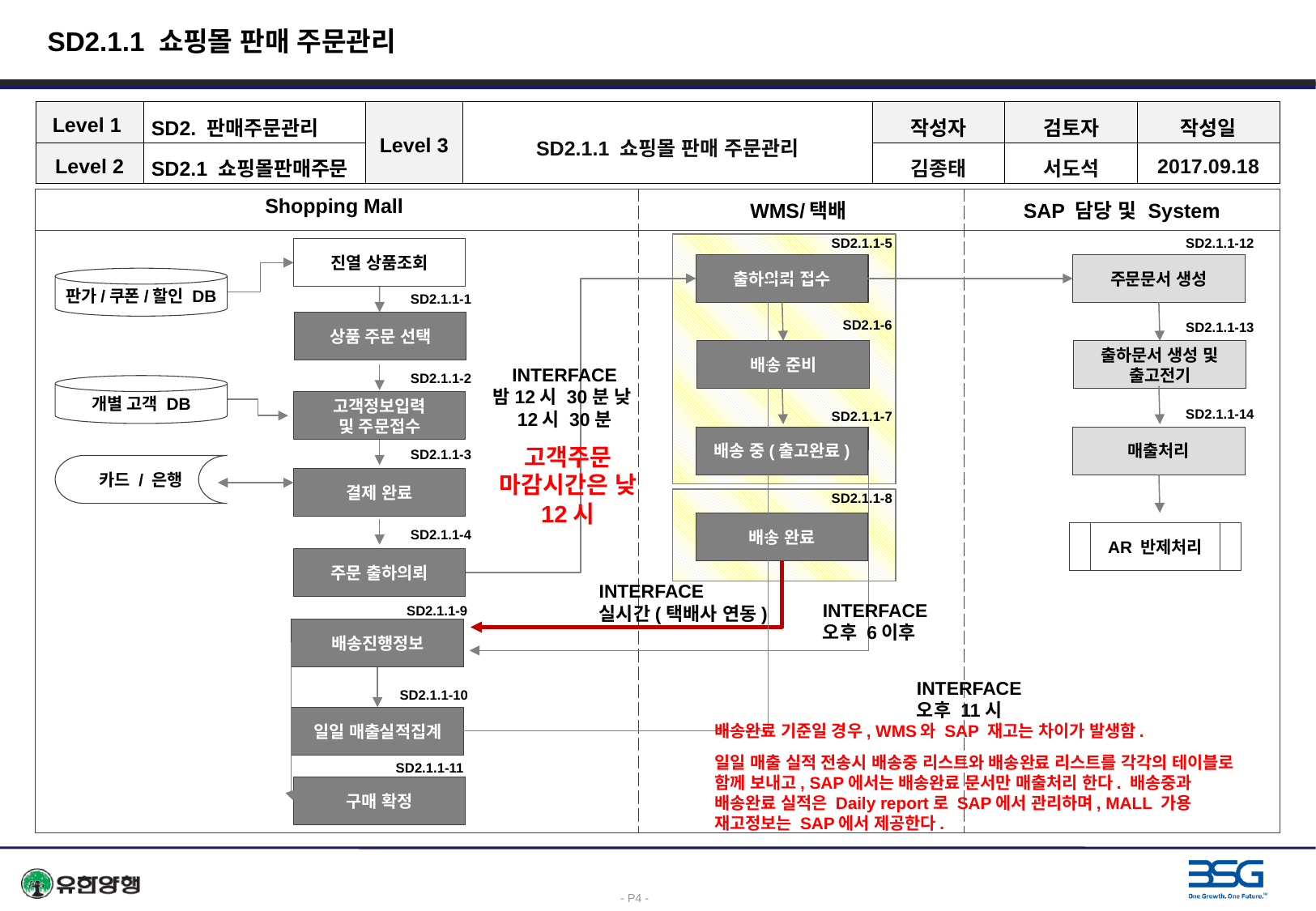

SD2.1.1 쇼핑몰 판매 주문관리
| Level 1 | SD2. 판매주문관리 | Level 3 | SD2.1.1 쇼핑몰 판매 주문관리 | 작성자 | 검토자 | 작성일 |
| --- | --- | --- | --- | --- | --- | --- |
| Level 2 | SD2.1 쇼핑몰판매주문 |  |  | 김종태 | 서도석 | 2017.09.18 |
| Shopping Mall | WMS/택배 | SAP 담당 및 System |
| --- | --- | --- |
|  |  |  |
SD2.1.1-5
SD2.1.1-12

진열 상품조회
출하의뢰 접수
주문문서 생성
판가/쿠폰/할인 DB
SD2.1.1-1
상품 주문 선택
SD2.1-6
SD2.1.1-13
배송 준비
출하문서 생성 및
출고전기
INTERFACE
밤12시 30분 낮12시 30분
SD2.1.1-2
개별 고객 DB
고객정보입력
및 주문접수
SD2.1.1-14
SD2.1.1-7
배송 중(출고완료)
매출처리
고객주문
마감시간은 낮 12시
SD2.1.1-3
카드 / 은행
결제 완료
SD2.1.1-8

배송 완료
SD2.1.1-4
AR 반제처리
주문 출하의뢰
INTERFACE
실시간(택배사 연동)
INTERFACE
오후 6이후
SD2.1.1-9
배송진행정보
INTERFACE
오후 11시
SD2.1.1-10
일일 매출실적집계
배송완료 기준일 경우, WMS와 SAP 재고는 차이가 발생함.
일일 매출 실적 전송시 배송중 리스트와 배송완료 리스트를 각각의 테이블로 함께 보내고, SAP에서는 배송완료 문서만 매출처리 한다. 배송중과 배송완료 실적은 Daily report로 SAP에서 관리하며, MALL 가용 재고정보는 SAP에서 제공한다.
SD2.1.1-11
구매 확정